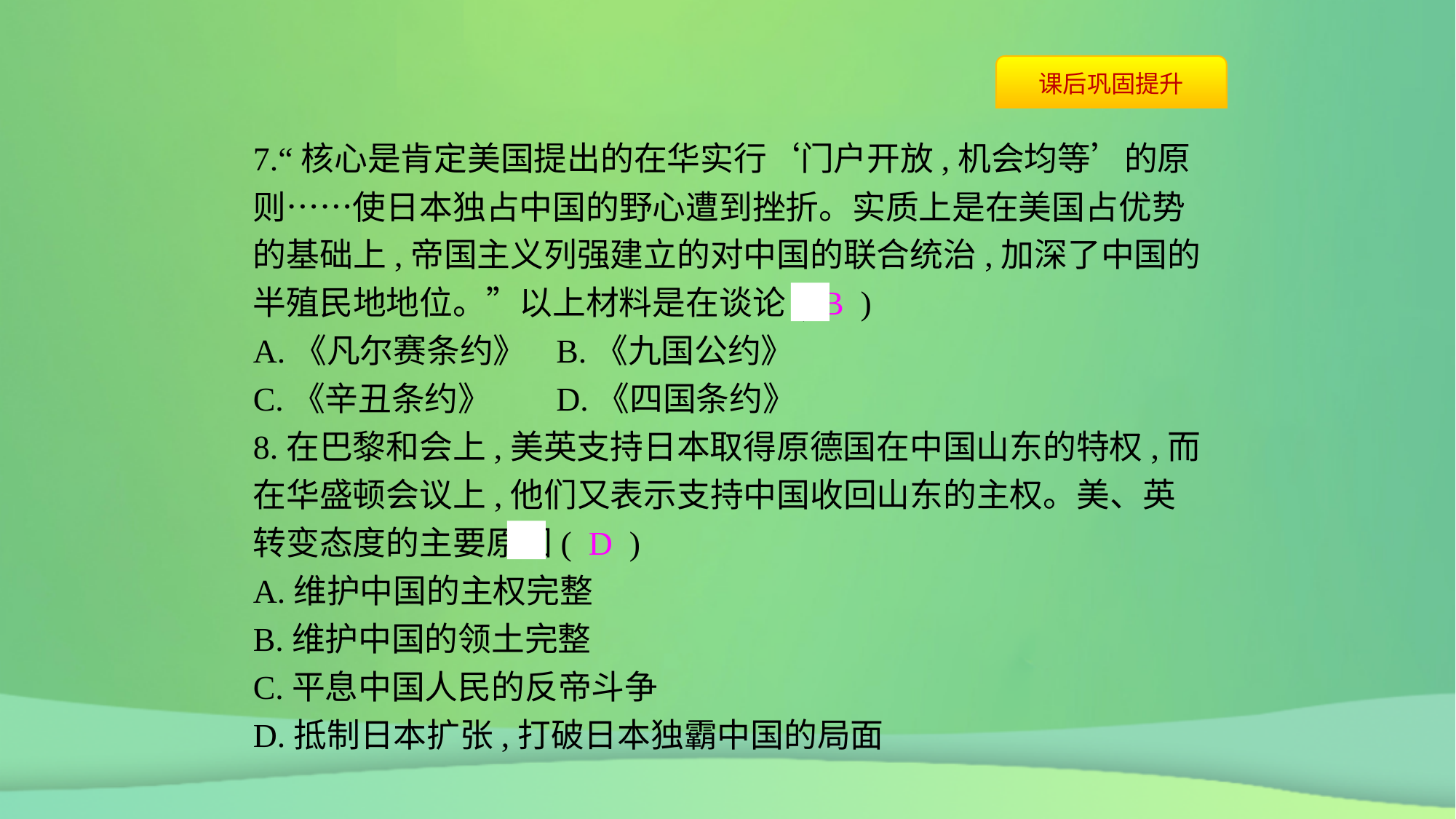

7.“核心是肯定美国提出的在华实行‘门户开放,机会均等’的原则……使日本独占中国的野心遭到挫折。实质上是在美国占优势的基础上,帝国主义列强建立的对中国的联合统治,加深了中国的半殖民地地位。”以上材料是在谈论(  B  )
A.《凡尔赛条约》	B.《九国公约》
C.《辛丑条约》	D.《四国条约》
8.在巴黎和会上,美英支持日本取得原德国在中国山东的特权,而在华盛顿会议上,他们又表示支持中国收回山东的主权。美、英转变态度的主要原因(  D  )
A.维护中国的主权完整
B.维护中国的领土完整
C.平息中国人民的反帝斗争
D.抵制日本扩张,打破日本独霸中国的局面